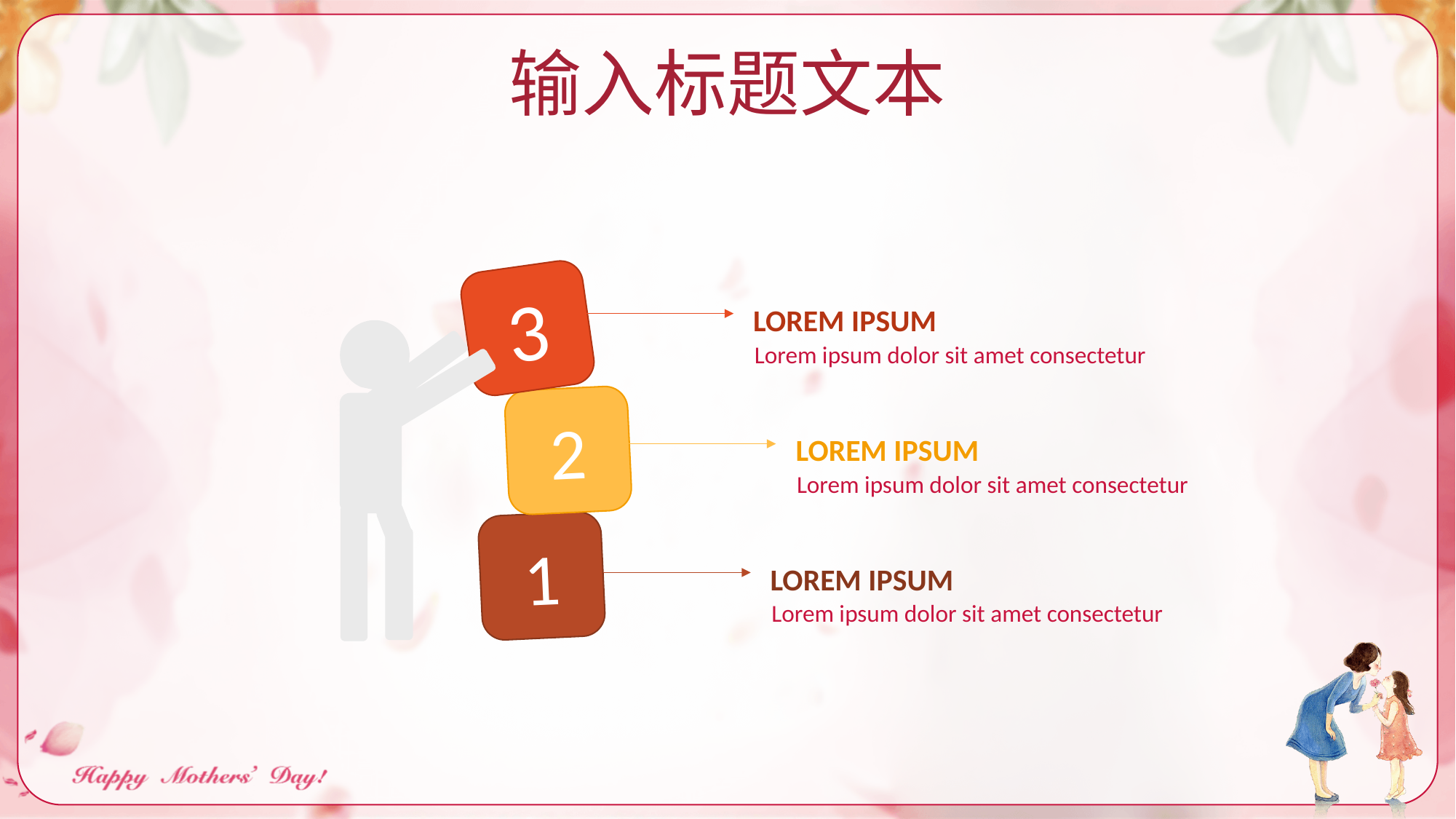

输入标题文本
3
LOREM IPSUM

Lorem ipsum dolor sit amet consectetur
2
LOREM IPSUM
Lorem ipsum dolor sit amet consectetur
1
LOREM IPSUM
Lorem ipsum dolor sit amet consectetur